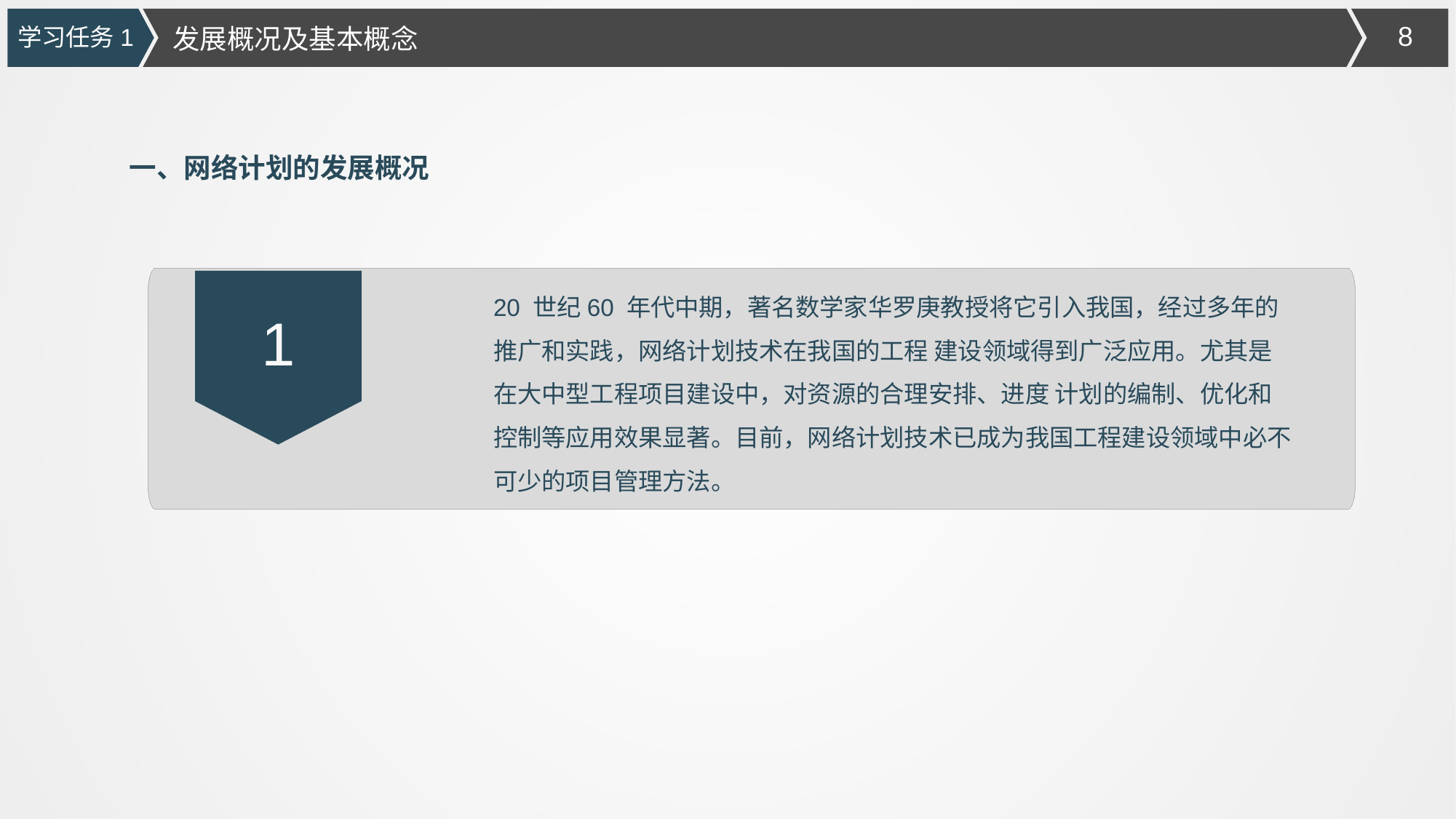

发展概况及基本概念
学习任务1
一、网络计划的发展概况

20 世纪60 年代中期，著名数学家华罗庚教授将它引入我国，经过多年的推广和实践，网络计划技术在我国的工程 建设领域得到广泛应用。尤其是在大中型工程项目建设中，对资源的合理安排、进度 计划的编制、优化和控制等应用效果显著。目前，网络计划技术已成为我国工程建设领域中必不可少的项目管理方法。
1